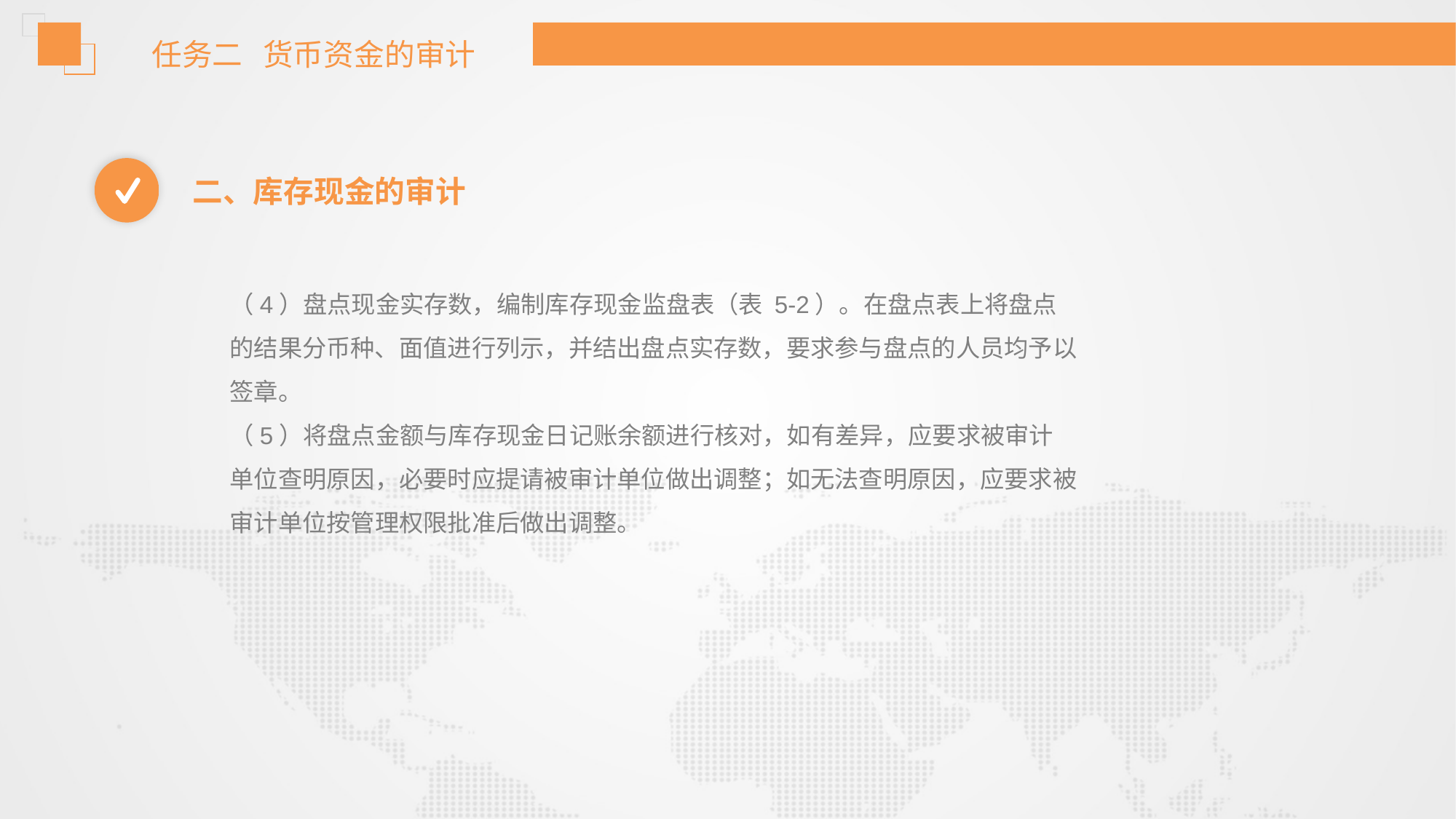

任务二   货币资金的审计

二、库存现金的审计
（4）盘点现金实存数，编制库存现金监盘表（表 5-2）。在盘点表上将盘点
的结果分币种、面值进行列示，并结出盘点实存数，要求参与盘点的人员均予以
签章。
（5）将盘点金额与库存现金日记账余额进行核对，如有差异，应要求被审计
单位查明原因，必要时应提请被审计单位做出调整；如无法查明原因，应要求被
审计单位按管理权限批准后做出调整。